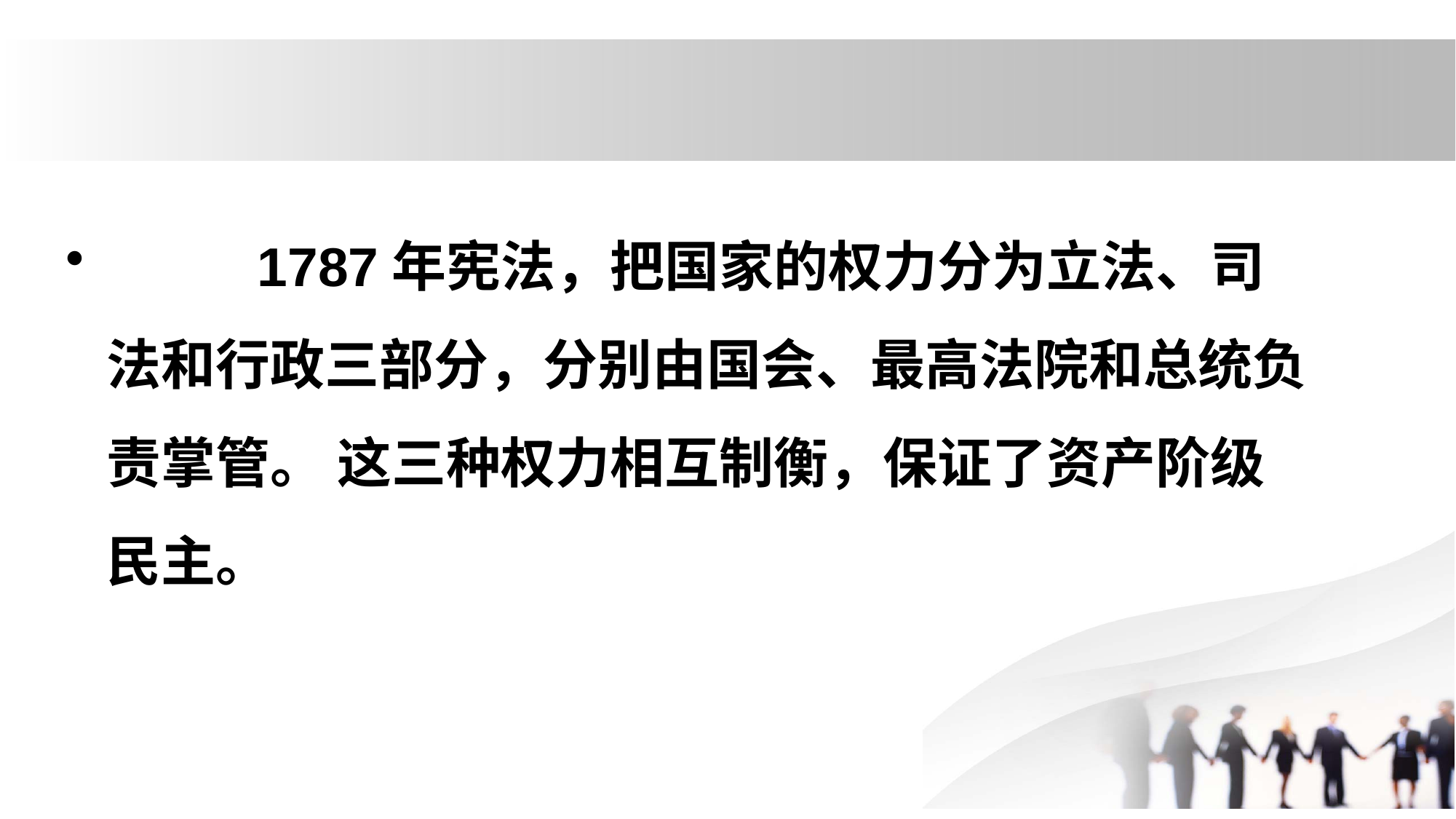

1787年宪法，把国家的权力分为立法、司法和行政三部分，分别由国会、最高法院和总统负责掌管。 这三种权力相互制衡，保证了资产阶级民主。